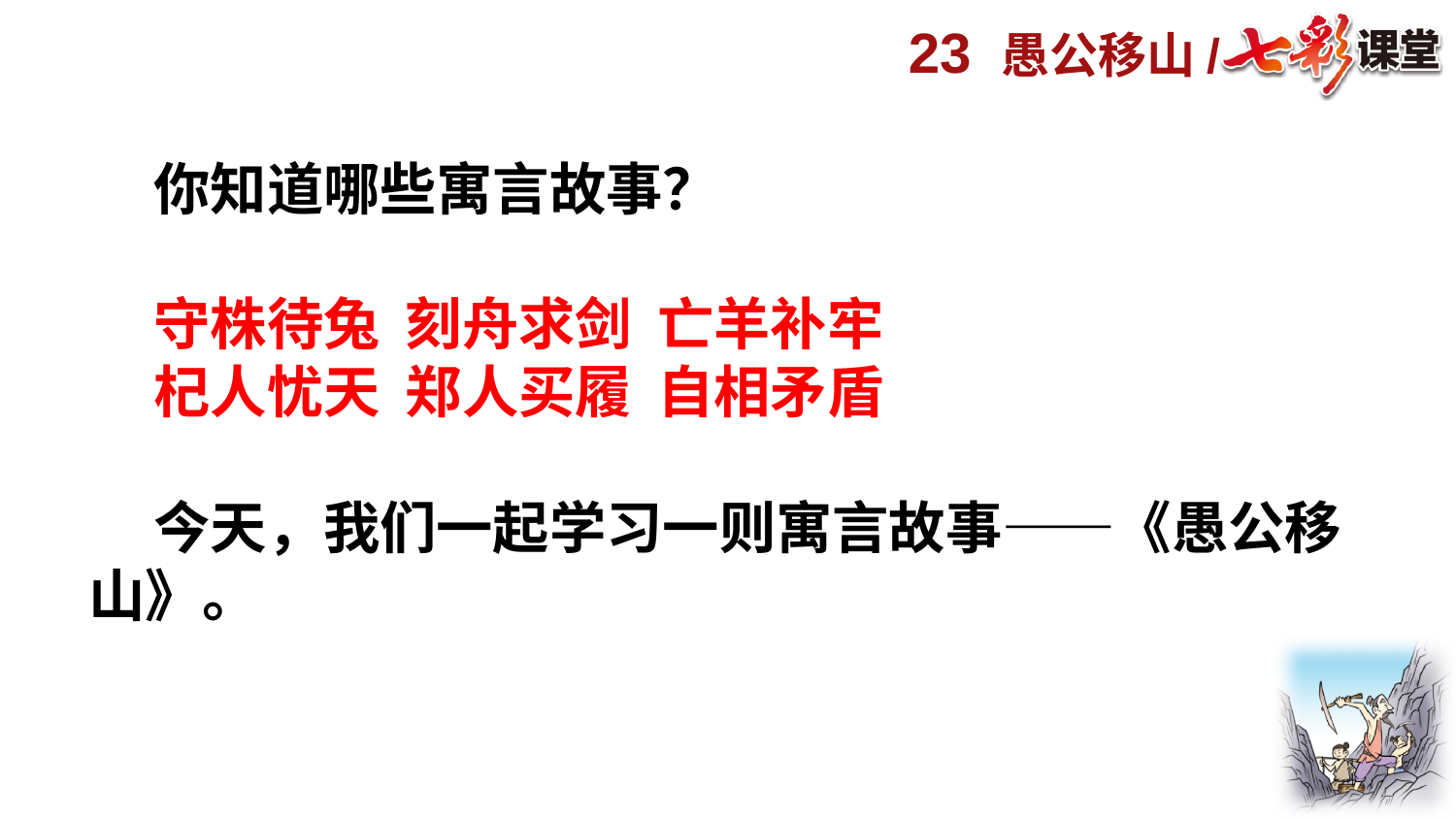

你知道哪些寓言故事？

    守株待兔  刻舟求剑  亡羊补牢
    杞人忧天  郑人买履  自相矛盾

    今天，我们一起学习一则寓言故事——《愚公移山》。